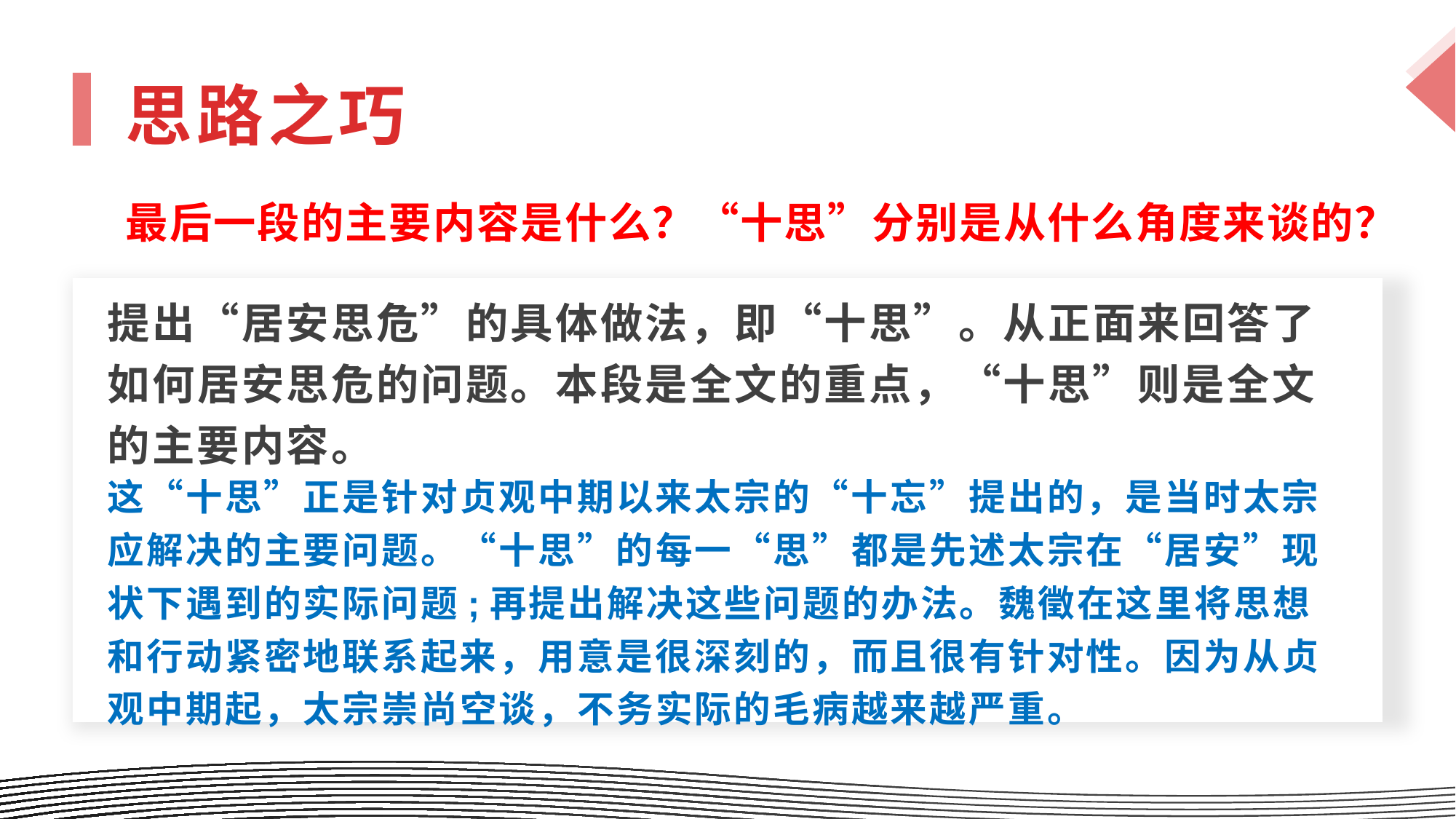

思路之巧

最后一段的主要内容是什么？“十思”分别是从什么角度来谈的？

提出“居安思危”的具体做法，即“十思”。从正面来回答了如何居安思危的问题。本段是全文的重点，“十思”则是全文的主要内容。
这“十思”正是针对贞观中期以来太宗的“十忘”提出的，是当时太宗应解决的主要问题。“十思”的每一“思”都是先述太宗在“居安”现状下遇到的实际问题;再提出解决这些问题的办法。魏徵在这里将思想和行动紧密地联系起来，用意是很深刻的，而且很有针对性。因为从贞观中期起，太宗崇尚空谈，不务实际的毛病越来越严重。